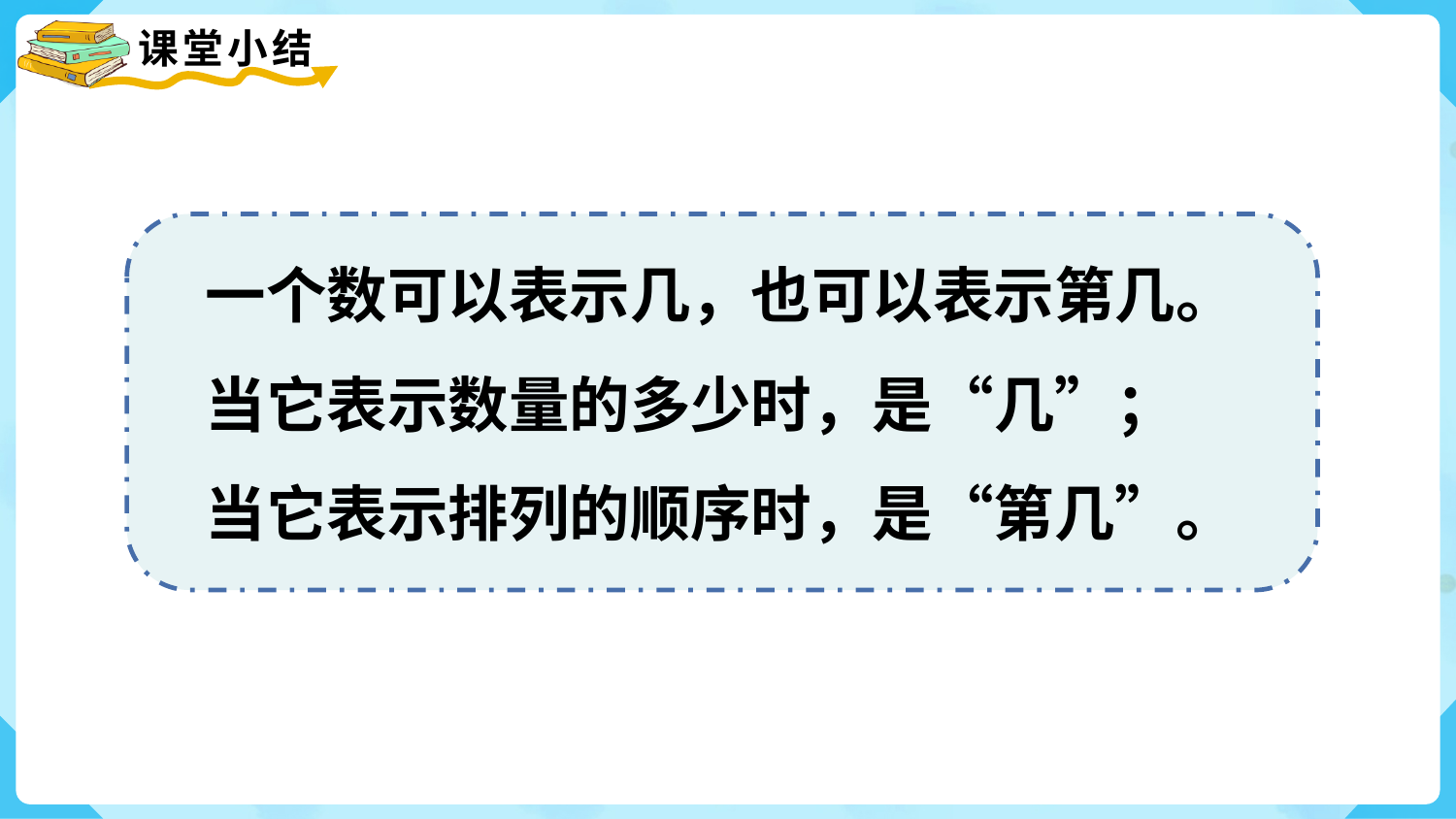

一个数可以表示几，也可以表示第几。当它表示数量的多少时，是“几”；
当它表示排列的顺序时，是“第几”。